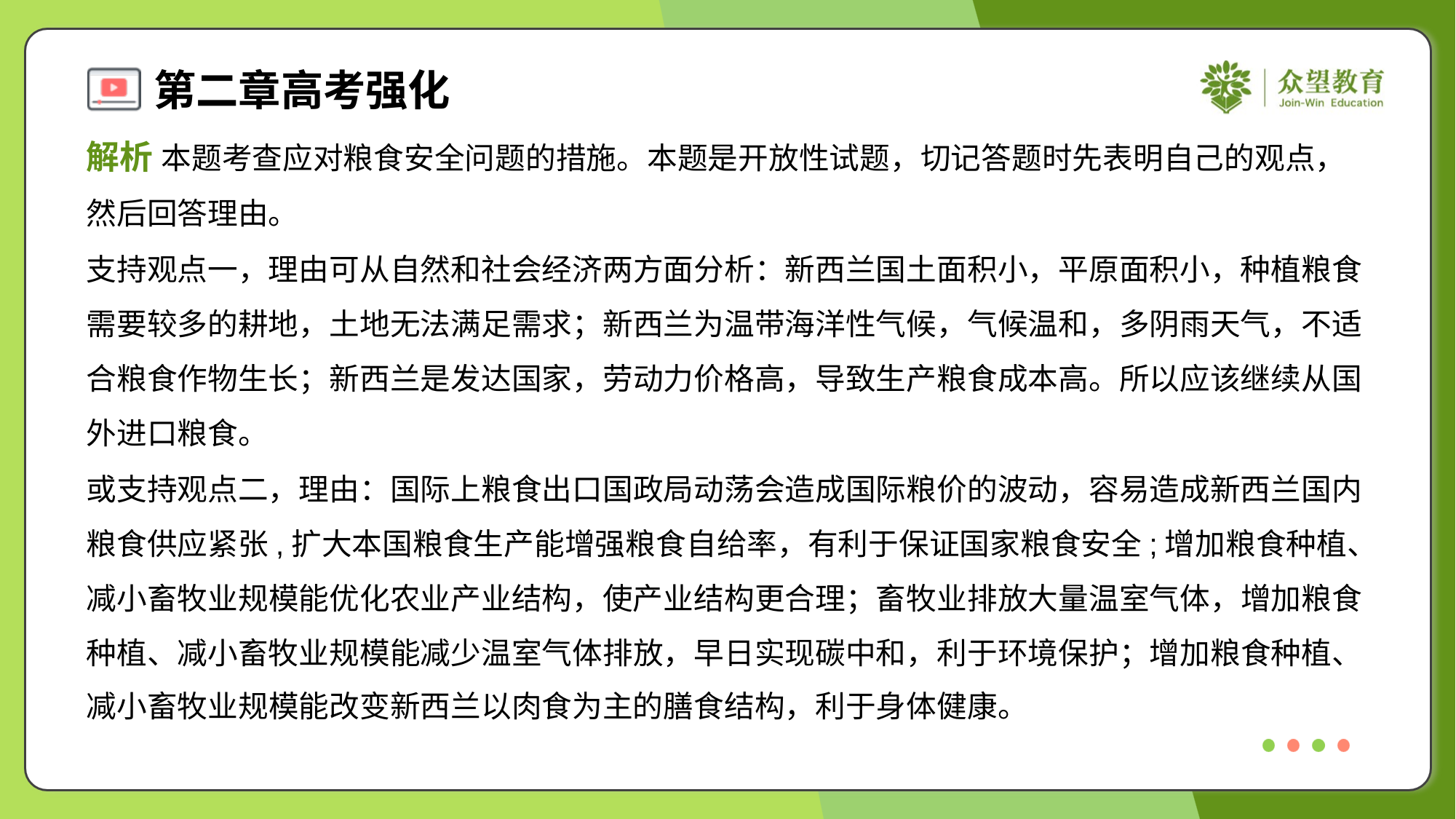

解析 本题考查应对粮食安全问题的措施。本题是开放性试题，切记答题时先表明自己的观点，
然后回答理由。
支持观点一，理由可从自然和社会经济两方面分析：新西兰国土面积小，平原面积小，种植粮食
需要较多的耕地，土地无法满足需求；新西兰为温带海洋性气候，气候温和，多阴雨天气，不适
合粮食作物生长；新西兰是发达国家，劳动力价格高，导致生产粮食成本高。所以应该继续从国
外进口粮食。
或支持观点二，理由：国际上粮食出口国政局动荡会造成国际粮价的波动，容易造成新西兰国内
粮食供应紧张,扩大本国粮食生产能增强粮食自给率，有利于保证国家粮食安全;增加粮食种植、
减小畜牧业规模能优化农业产业结构，使产业结构更合理；畜牧业排放大量温室气体，增加粮食
种植、减小畜牧业规模能减少温室气体排放，早日实现碳中和，利于环境保护；增加粮食种植、
减小畜牧业规模能改变新西兰以肉食为主的膳食结构，利于身体健康。